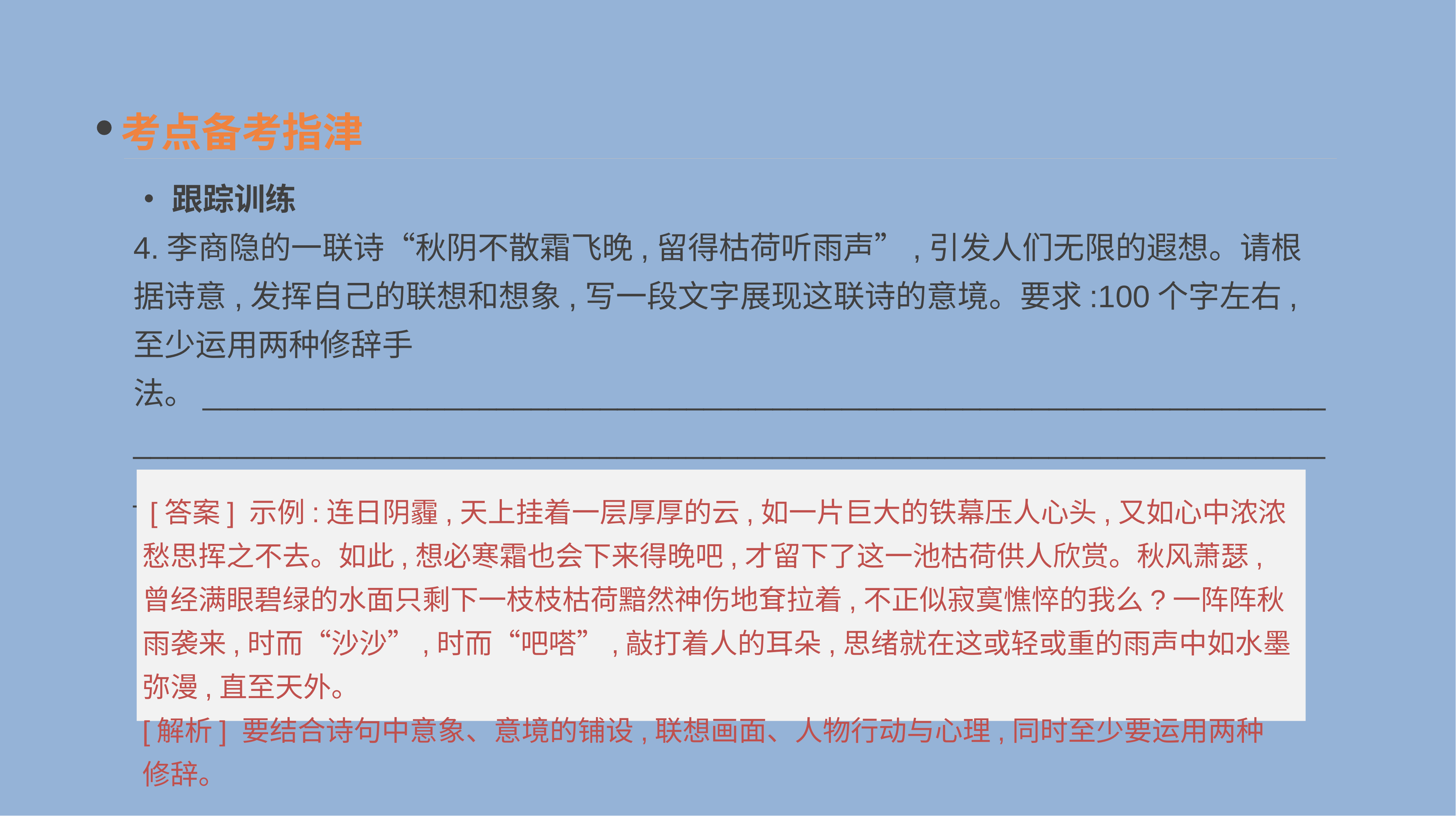

考点备考指津

•跟踪训练
4.李商隐的一联诗“秋阴不散霜飞晚,留得枯荷听雨声”,引发人们无限的遐想。请根据诗意,发挥自己的联想和想象,写一段文字展现这联诗的意境。要求:100个字左右,至少运用两种修辞手法。__________________________________________________________________________________________________________________________________________________________________________

 [答案] 示例:连日阴霾,天上挂着一层厚厚的云,如一片巨大的铁幕压人心头,又如心中浓浓愁思挥之不去。如此,想必寒霜也会下来得晚吧,才留下了这一池枯荷供人欣赏。秋风萧瑟,曾经满眼碧绿的水面只剩下一枝枝枯荷黯然神伤地耷拉着,不正似寂寞憔悴的我么?一阵阵秋雨袭来,时而“沙沙”,时而“吧嗒”,敲打着人的耳朵,思绪就在这或轻或重的雨声中如水墨弥漫,直至天外。
[解析] 要结合诗句中意象、意境的铺设,联想画面、人物行动与心理,同时至少要运用两种修辞。